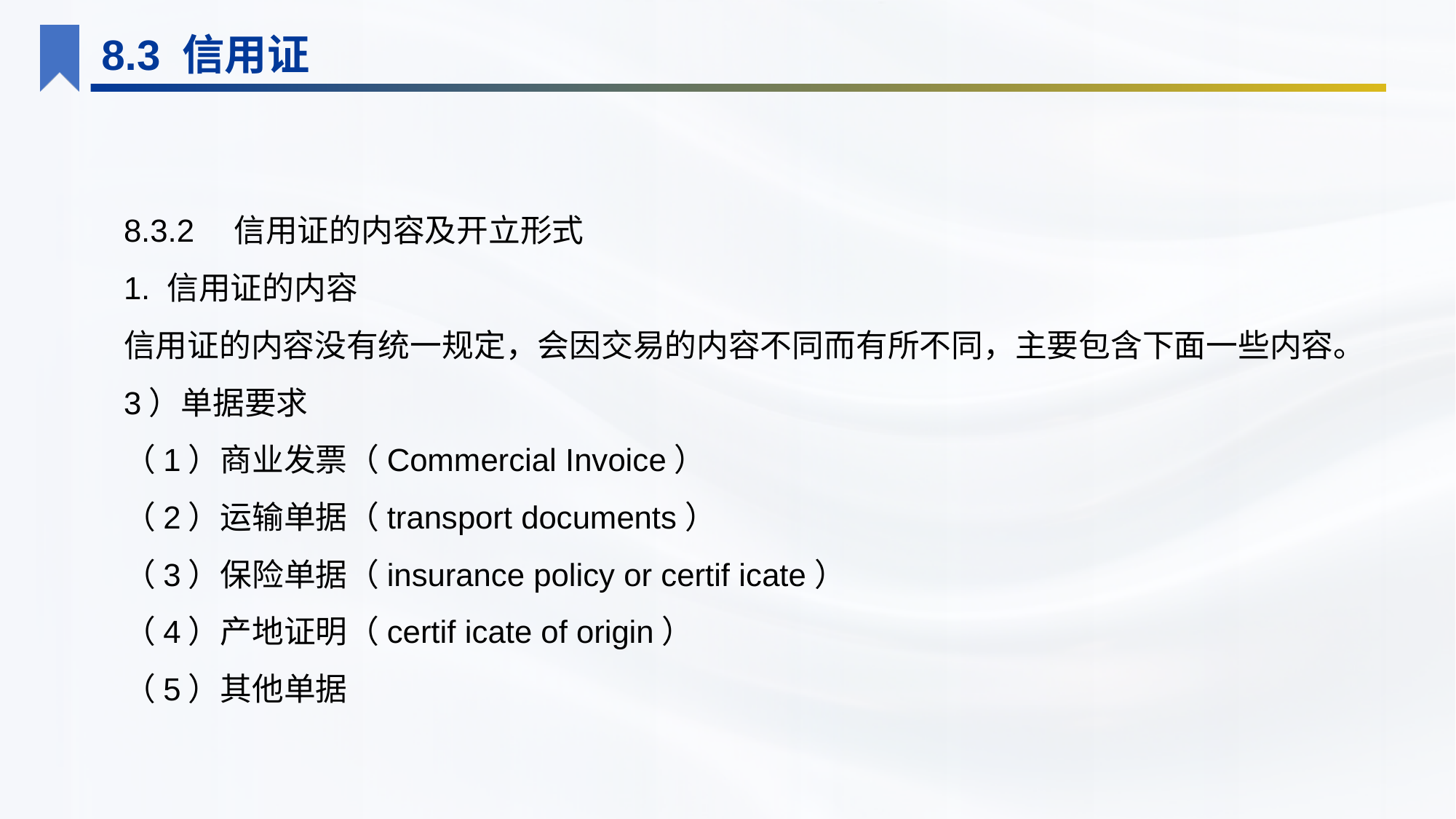

8.3 信用证
8.3.2　信用证的内容及开立形式
1. 信用证的内容
信用证的内容没有统一规定，会因交易的内容不同而有所不同，主要包含下面一些内容。
3）单据要求
（1）商业发票（Commercial Invoice）
（2）运输单据（transport documents）
（3）保险单据（insurance policy or certif icate）
（4）产地证明（certif icate of origin）
（5）其他单据